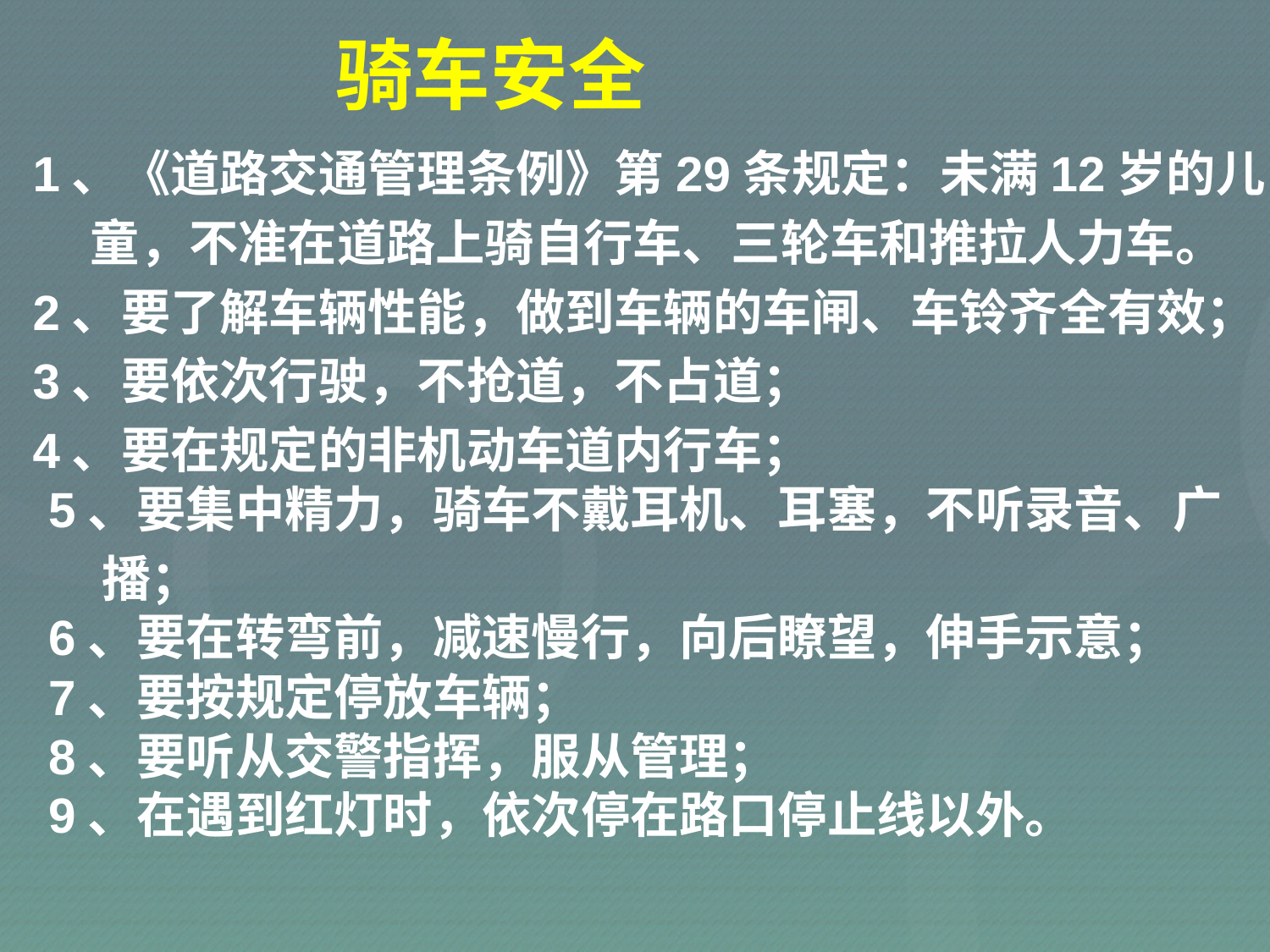

# 骑车安全
    1、《道路交通管理条例》第29条规定：未满12岁的儿
         童，不准在道路上骑自行车、三轮车和推拉人力车。
    2、要了解车辆性能，做到车辆的车闸、车铃齐全有效；
    3、要依次行驶，不抢道，不占道；
    4、要在规定的非机动车道内行车；
 5、要集中精力，骑车不戴耳机、耳塞，不听录音、广
          播；
 6、要在转弯前，减速慢行，向后瞭望，伸手示意；
 7、要按规定停放车辆；
 8、要听从交警指挥，服从管理；
 9、在遇到红灯时，依次停在路口停止线以外。